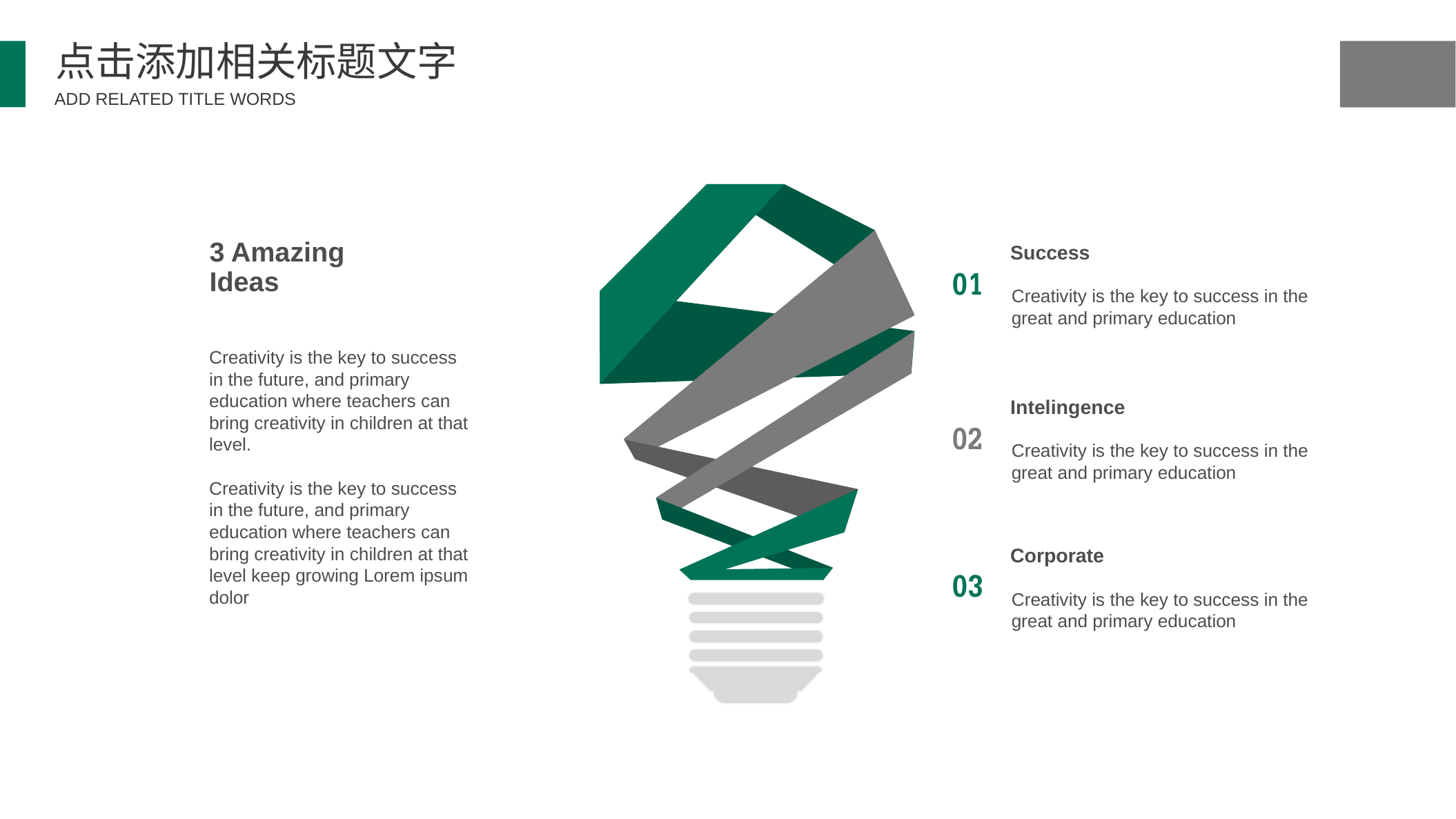

点击添加相关标题文字

ADD RELATED TITLE WORDS

Success
3 Amazing Ideas
Creativity is the key to success in the great and primary education

Creativity is the key to success in the future, and primary education where teachers can bring creativity in children at that level.

Creativity is the key to success in the future, and primary education where teachers can bring creativity in children at that level keep growing Lorem ipsum dolor

Intelingence
Creativity is the key to success in the great and primary education

Corporate
Creativity is the key to success in the great and primary education